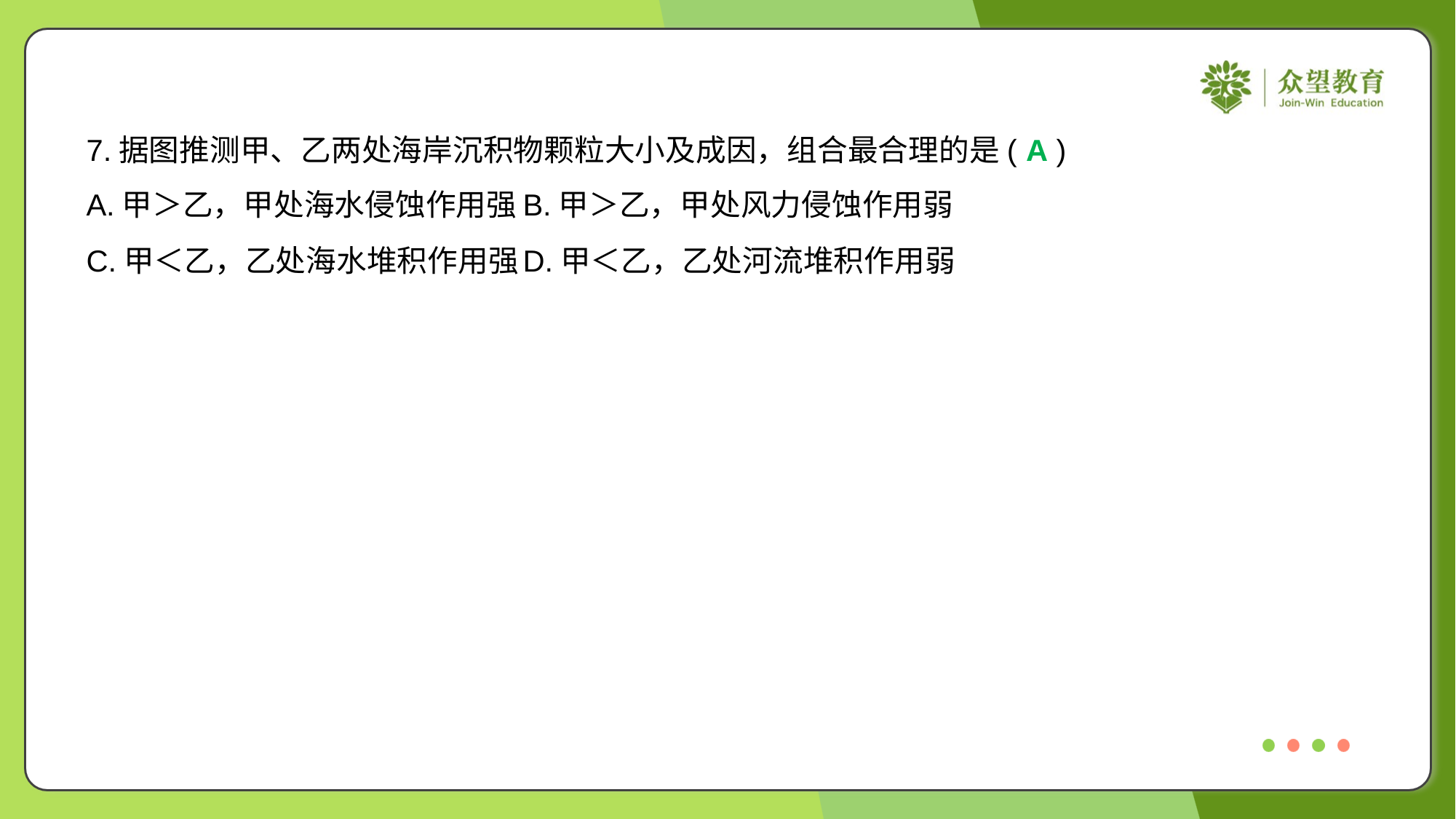

7.据图推测甲、乙两处海岸沉积物颗粒大小及成因，组合最合理的是(     )
A
A.甲＞乙，甲处海水侵蚀作用强	B.甲＞乙，甲处风力侵蚀作用弱
C.甲＜乙，乙处海水堆积作用强	D.甲＜乙，乙处河流堆积作用弱